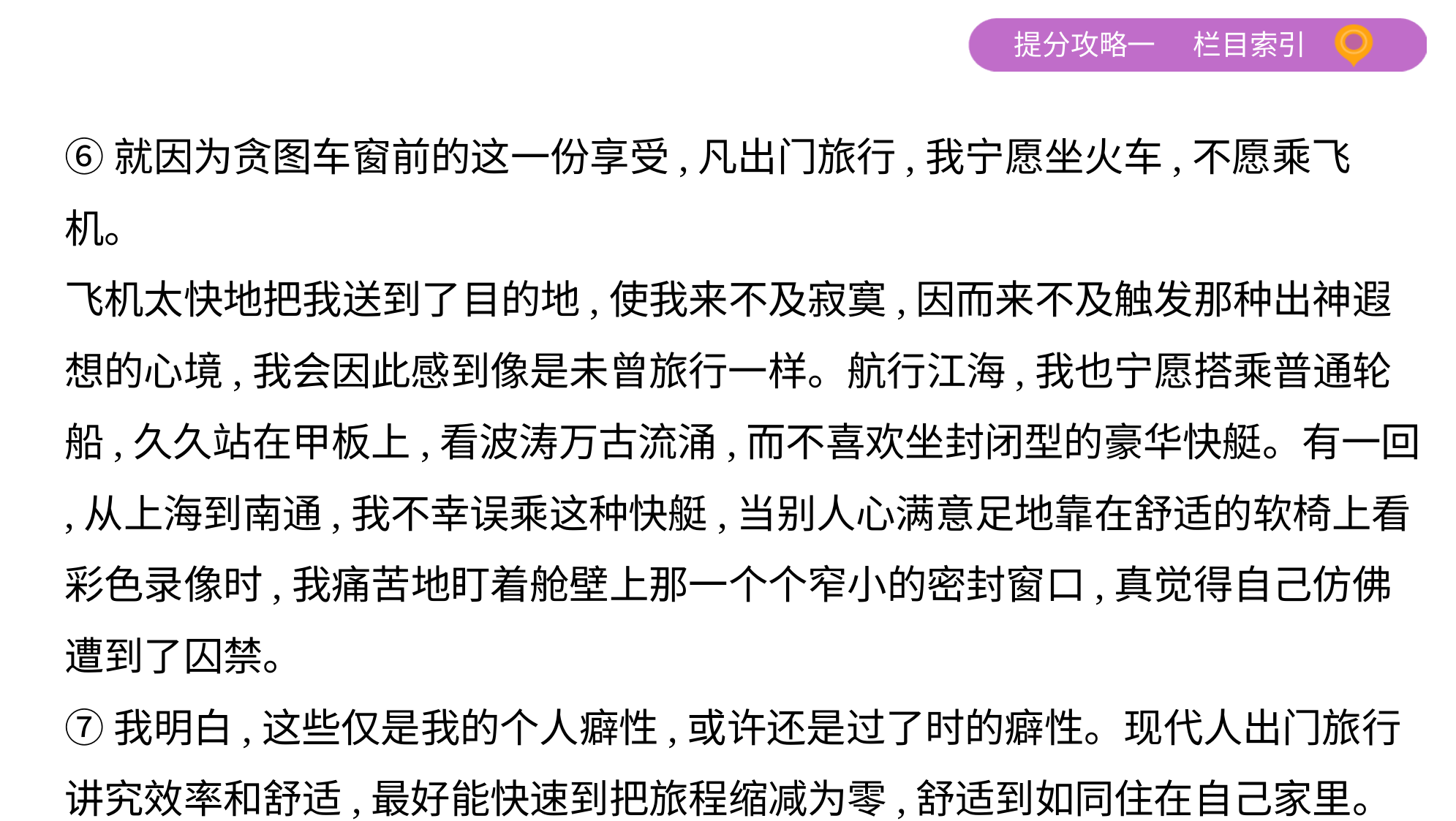

⑥就因为贪图车窗前的这一份享受,凡出门旅行,我宁愿坐火车,不愿乘飞机。
飞机太快地把我送到了目的地,使我来不及寂寞,因而来不及触发那种出神遐
想的心境,我会因此感到像是未曾旅行一样。航行江海,我也宁愿搭乘普通轮
船,久久站在甲板上,看波涛万古流涌,而不喜欢坐封闭型的豪华快艇。有一回
,从上海到南通,我不幸误乘这种快艇,当别人心满意足地靠在舒适的软椅上看
彩色录像时,我痛苦地盯着舱壁上那一个个窄小的密封窗口,真觉得自己仿佛
遭到了囚禁。
⑦我明白,这些仅是我的个人癖性,或许还是过了时的癖性。现代人出门旅行
讲究效率和舒适,最好能快速到把旅程缩减为零,舒适到如同住在自己家里。